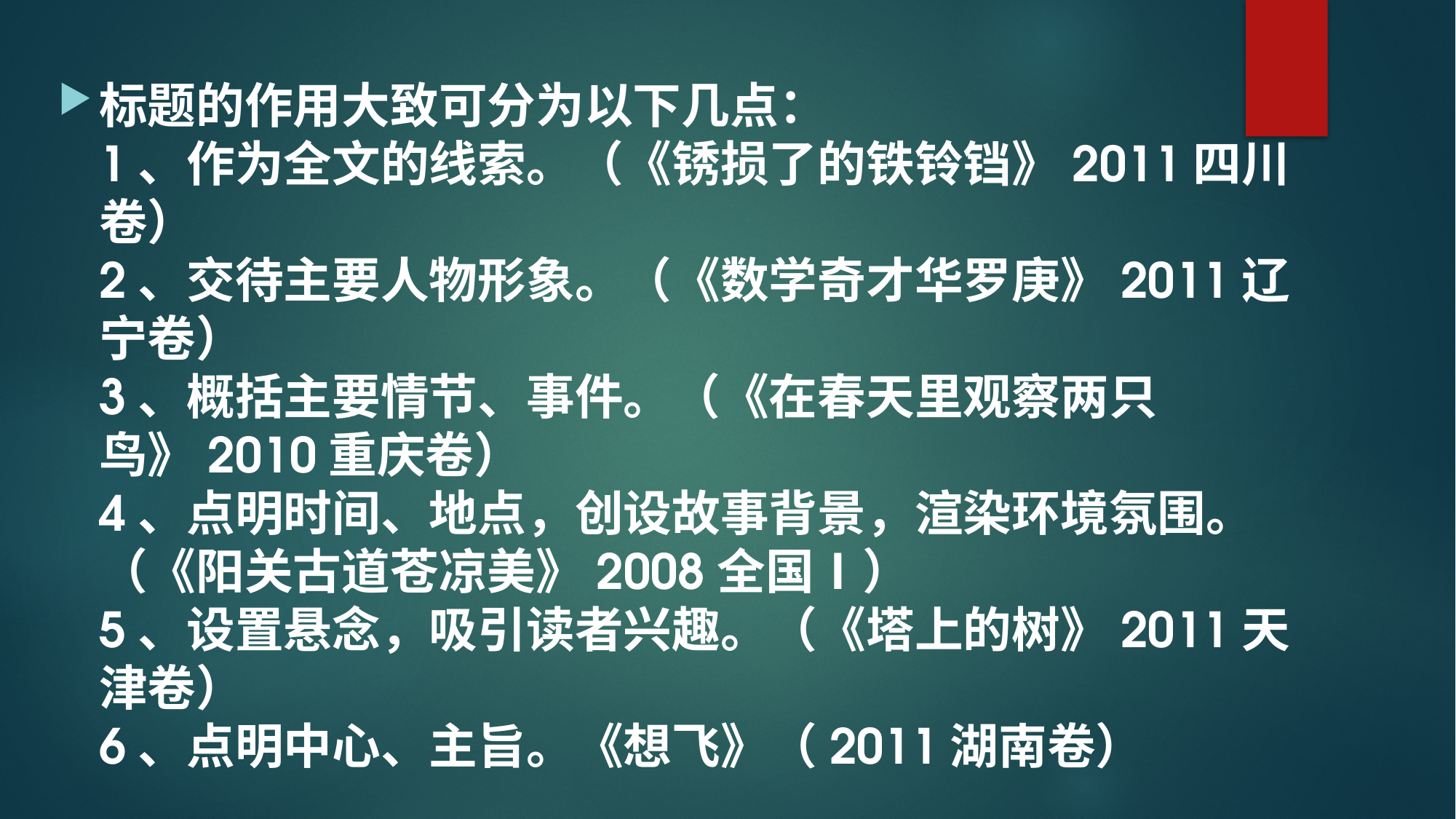

标题的作用大致可分为以下几点：
1、作为全文的线索。（《锈损了的铁铃铛》2011四川卷）
2、交待主要人物形象。（《数学奇才华罗庚》2011辽宁卷）
3、概括主要情节、事件。（《在春天里观察两只鸟》2010重庆卷）
4、点明时间、地点，创设故事背景，渲染环境氛围。（《阳关古道苍凉美》2008全国Ⅰ）
5、设置悬念，吸引读者兴趣。（《塔上的树》2011天津卷）
6、点明中心、主旨。《想飞》（2011湖南卷）